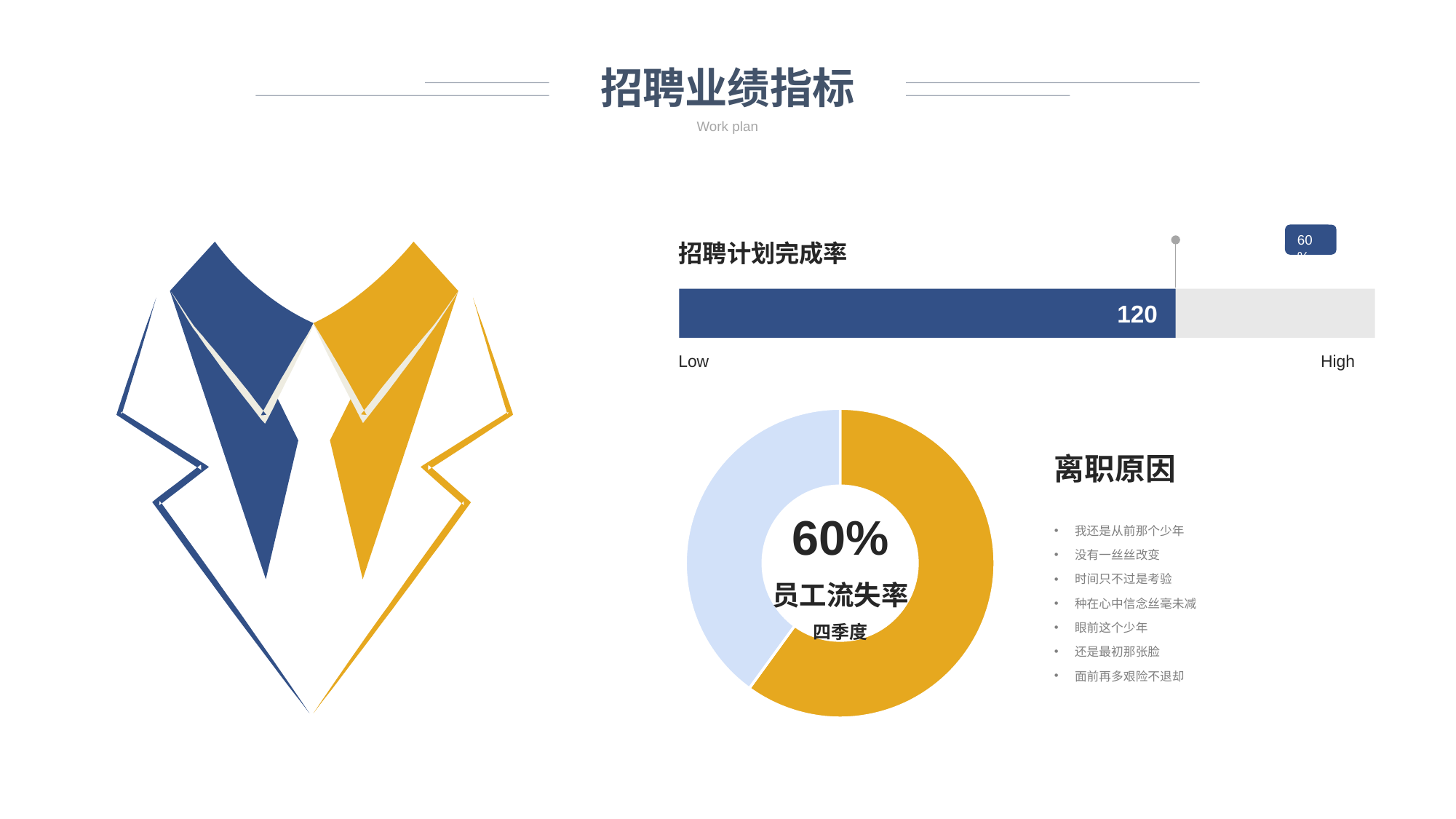

招聘业绩指标
Work plan
60%
招聘计划完成率

120
Low
High

### Chart

| Category | Column1 |
|---|---|
|  | 60.0 |
|  | 40.0 |
离职原因
60%
我还是从前那个少年
没有一丝丝改变
时间只不过是考验
种在心中信念丝毫未减
眼前这个少年
还是最初那张脸
面前再多艰险不退却
员工流失率
四季度